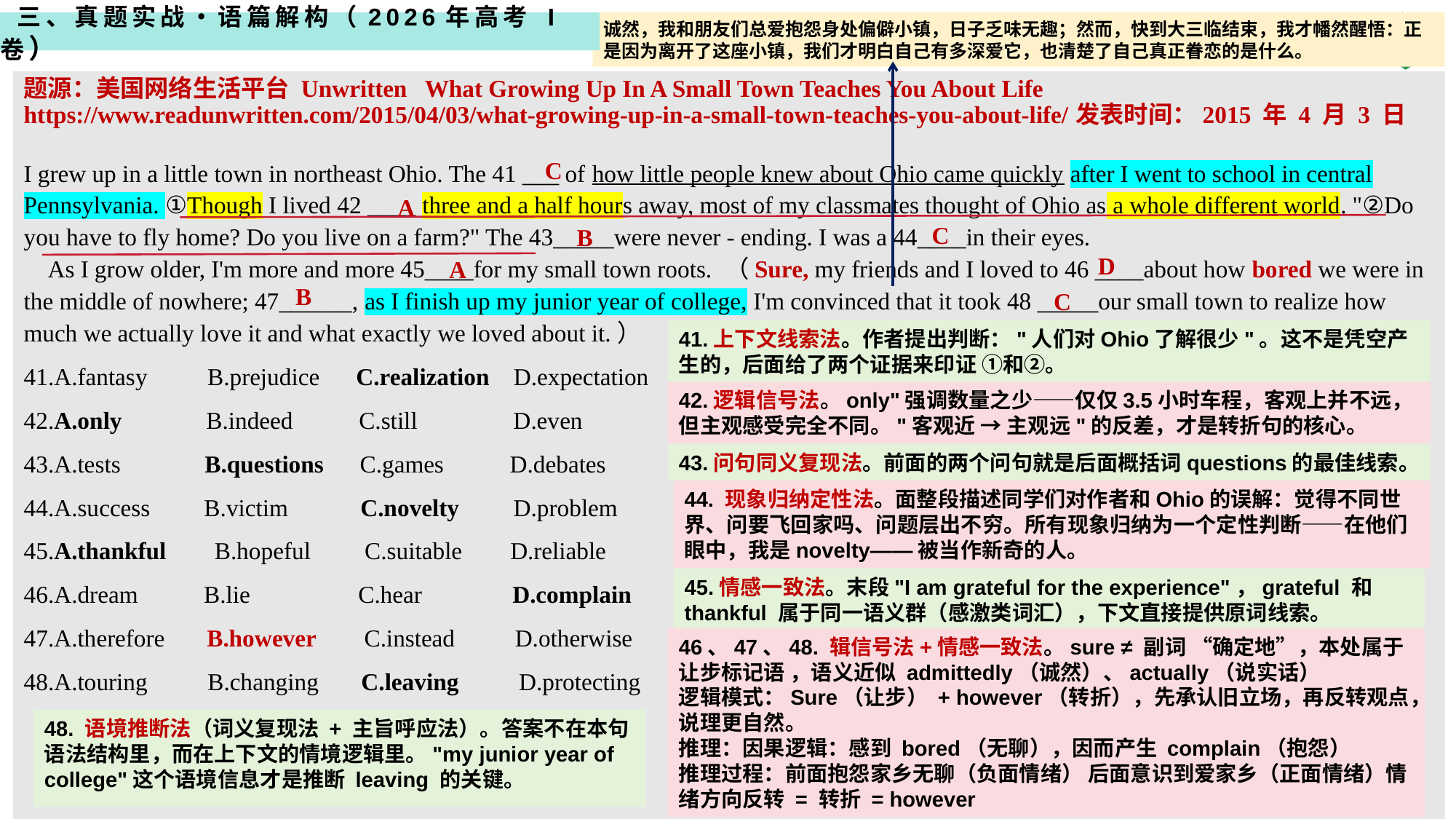

三、真题实战・语篇解构（2026年高考 I 卷）
诚然，我和朋友们总爱抱怨身处偏僻小镇，日子乏味无趣；然而，快到大三临结束，我才幡然醒悟：正是因为离开了这座小镇，我们才明白自己有多深爱它，也清楚了自己真正眷恋的是什么。
题源：美国网络生活平台 Unwritten   What Growing Up In A Small Town Teaches You About Life
https://www.readunwritten.com/2015/04/03/what-growing-up-in-a-small-town-teaches-you-about-life/发表时间：2015 年 4 月 3 日

I grew up in a little town in northeast Ohio. The 41 ___ of how little people knew about Ohio came quickly after I went to school in central Pennsylvania. ①Though I lived 42 ____ three and a half hours away, most of my classmates thought of Ohio as a whole different world. "②Do you have to fly home? Do you live on a farm?" The 43_____were never - ending. I was a 44____in their eyes.
    As I grow older, I'm more and more 45____for my small town roots. （Sure, my friends and I loved to 46 ____about how bored we were in the middle of nowhere; 47______, as I finish up my junior year of college, I'm convinced that it took 48 _____our small town to realize how much we actually love it and what exactly we loved about it.）
41.A.fantasy          B.prejudice      C.realization    D.expectation
42.A.only              B.indeed           C.still                D.even
43.A.tests              B.questions      C.games           D.debates
44.A.success         B.victim            C.novelty         D.problem
45.A.thankful        B.hopeful         C.suitable        D.reliable
46.A.dream           B.lie                  C.hear               D.complain
47.A.therefore       B.however        C.instead          D.otherwise
48.A.touring          B.changing       C.leaving          D.protecting
C
A
C
B
D
A
B
C
41.上下文线索法。作者提出判断："人们对Ohio了解很少"。这不是凭空产生的，后面给了两个证据来印证 ①和②。
42.逻辑信号法。only"强调数量之少——仅仅3.5小时车程，客观上并不远，但主观感受完全不同。"客观近 → 主观远"的反差，才是转折句的核心。
43.问句同义复现法。前面的两个问句就是后面概括词questions的最佳线索。
44. 现象归纳定性法。面整段描述同学们对作者和Ohio的误解：觉得不同世界、问要飞回家吗、问题层出不穷。所有现象归纳为一个定性判断——在他们眼中，我是novelty——被当作新奇的人。
45.情感一致法。末段"I am grateful for the experience"，grateful 和 thankful 属于同一语义群（感激类词汇），下文直接提供原词线索。

46、47、48. 辑信号法+情感一致法。sure ≠ 副词 “确定地”，本处属于让步标记语 ，语义近似 admittedly（诚然）、actually（说实话）
逻辑模式：Sure（让步） + however（转折），先承认旧立场，再反转观点，说理更自然。
推理：因果逻辑：感到 bored（无聊），因而产生 complain（抱怨）
推理过程：前面抱怨家乡无聊（负面情绪） 后面意识到爱家乡（正面情绪）情绪方向反转 = 转折 = however
48. 语境推断法（词义复现法 + 主旨呼应法）。答案不在本句语法结构里，而在上下文的情境逻辑里。"my junior year of college"这个语境信息才是推断 leaving 的关键。